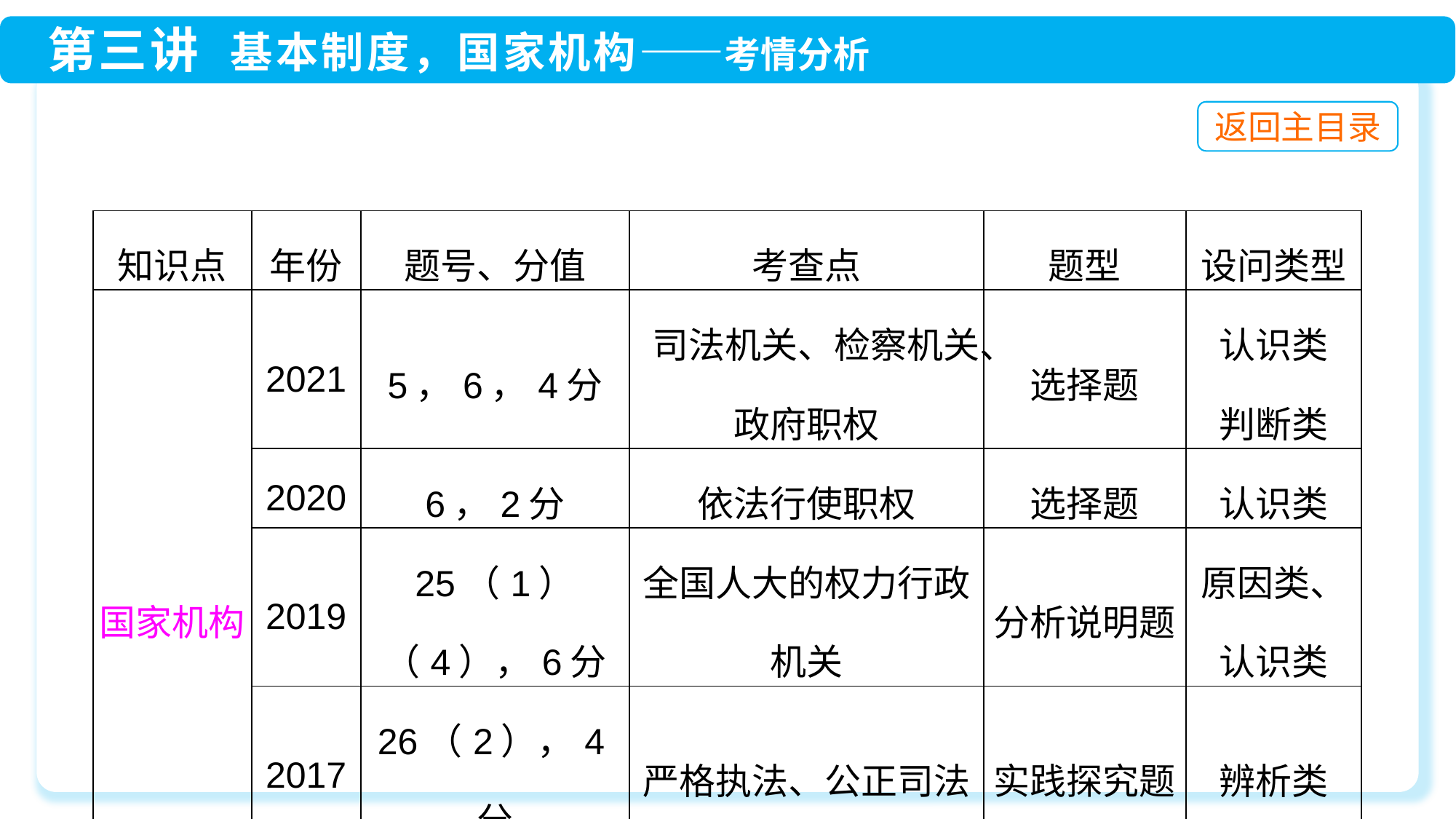

| 知识点 | 年份 | 题号、分值 | 考查点 | 题型 | 设问类型 |
| --- | --- | --- | --- | --- | --- |
| 国家机构 | 2021 | 5，6，4分 | 司法机关、检察机关、 政府职权 | 选择题 | 认识类 判断类 |
|  | 2020 | 6，2分 | 依法行使职权 | 选择题 | 认识类 |
|  | 2019 | 25（1）（4），6分 | 全国人大的权力行政机关 | 分析说明题 | 原因类、认识类 |
|  | 2017 | 26（2），4分 | 严格执法、公正司法 | 实践探究题 | 辨析类 |
|  | 2015 | 2，2分 | 法院独立行使审判权 | 选择题 | 做法类 |